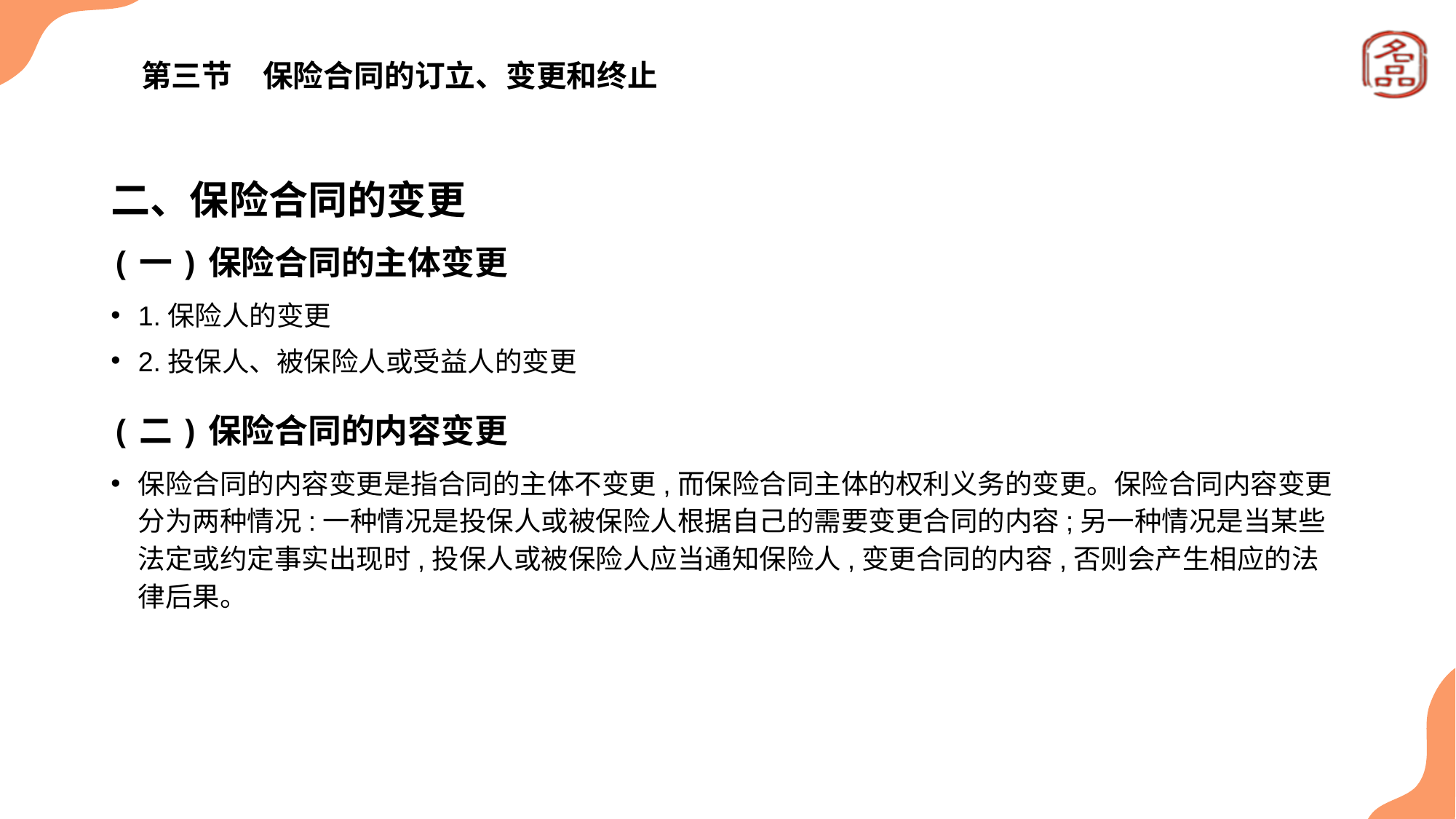

# 第三节　保险合同的订立、变更和终止
二、保险合同的变更
(一)保险合同的主体变更
1.保险人的变更
2.投保人、被保险人或受益人的变更
(二)保险合同的内容变更
保险合同的内容变更是指合同的主体不变更,而保险合同主体的权利义务的变更。保险合同内容变更分为两种情况:一种情况是投保人或被保险人根据自己的需要变更合同的内容;另一种情况是当某些法定或约定事实出现时,投保人或被保险人应当通知保险人,变更合同的内容,否则会产生相应的法律后果。